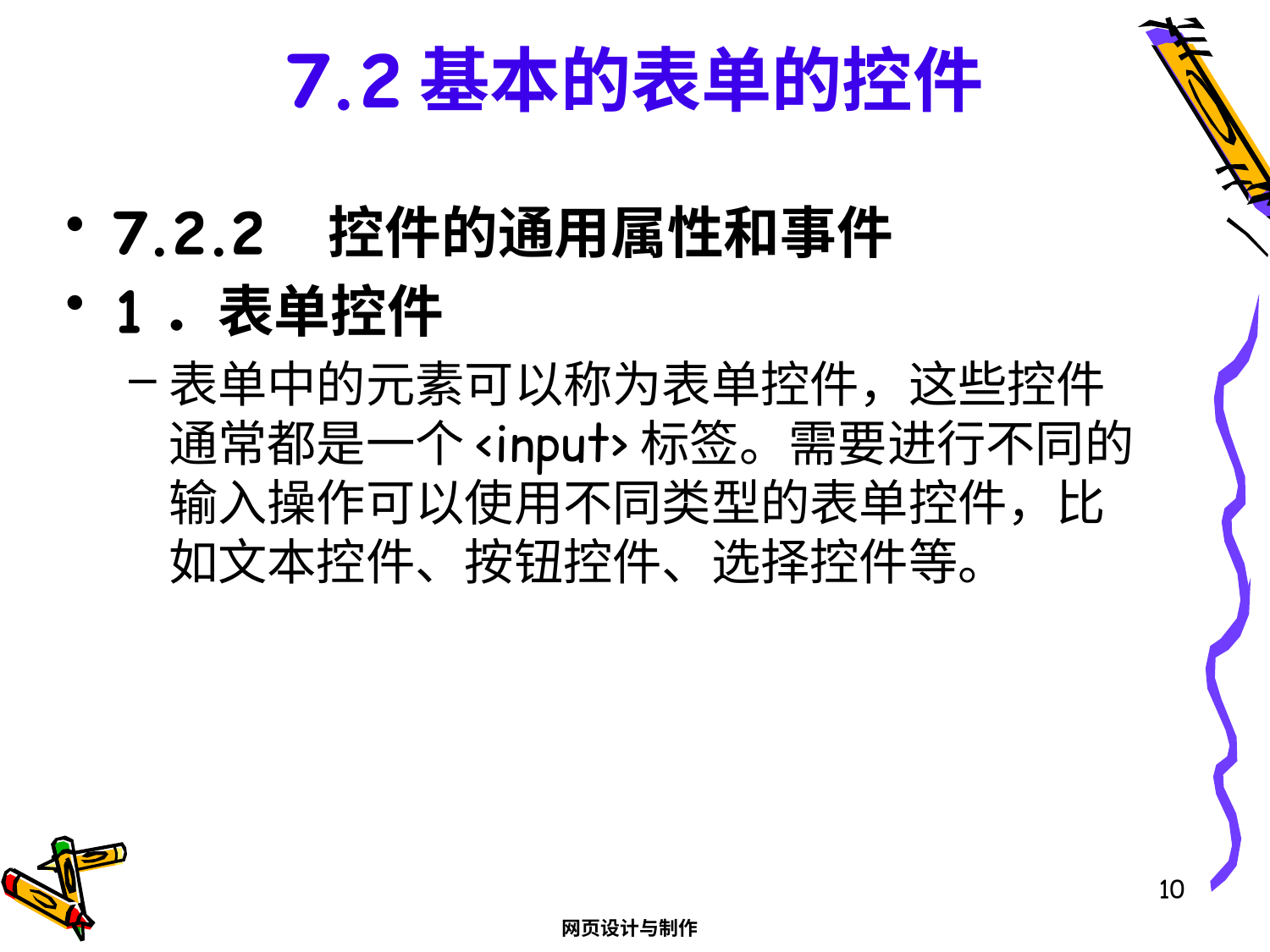

# 7.2基本的表单的控件
7.2.2  控件的通用属性和事件
1．表单控件
表单中的元素可以称为表单控件，这些控件通常都是一个<input>标签。需要进行不同的输入操作可以使用不同类型的表单控件，比如文本控件、按钮控件、选择控件等。
10
网页设计与制作